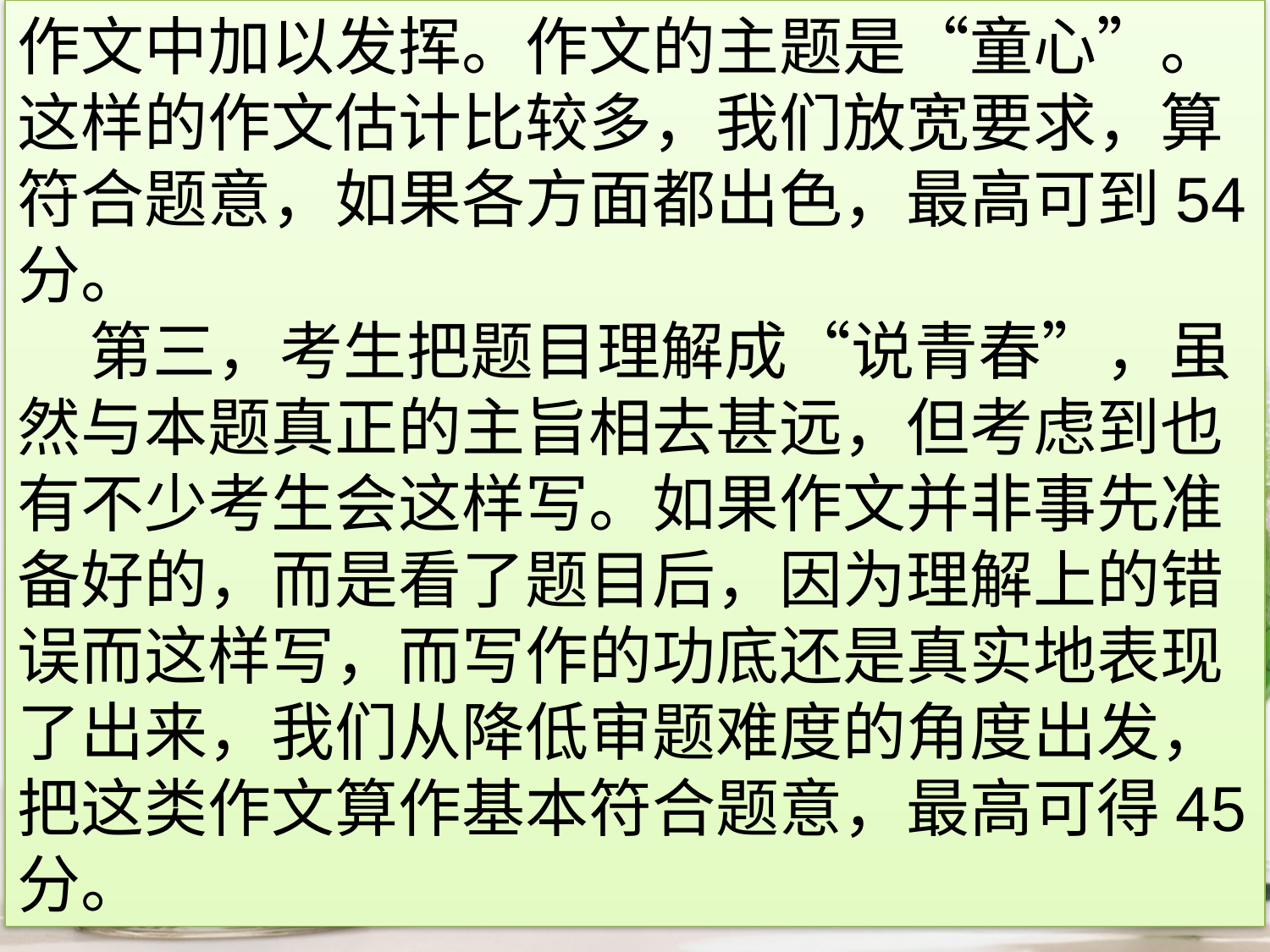

作文中加以发挥。作文的主题是“童心”。这样的作文估计比较多，我们放宽要求，算符合题意，如果各方面都出色，最高可到54分。
    第三，考生把题目理解成“说青春”，虽然与本题真正的主旨相去甚远，但考虑到也有不少考生会这样写。如果作文并非事先准备好的，而是看了题目后，因为理解上的错误而这样写，而写作的功底还是真实地表现了出来，我们从降低审题难度的角度出发，把这类作文算作基本符合题意，最高可得45分。